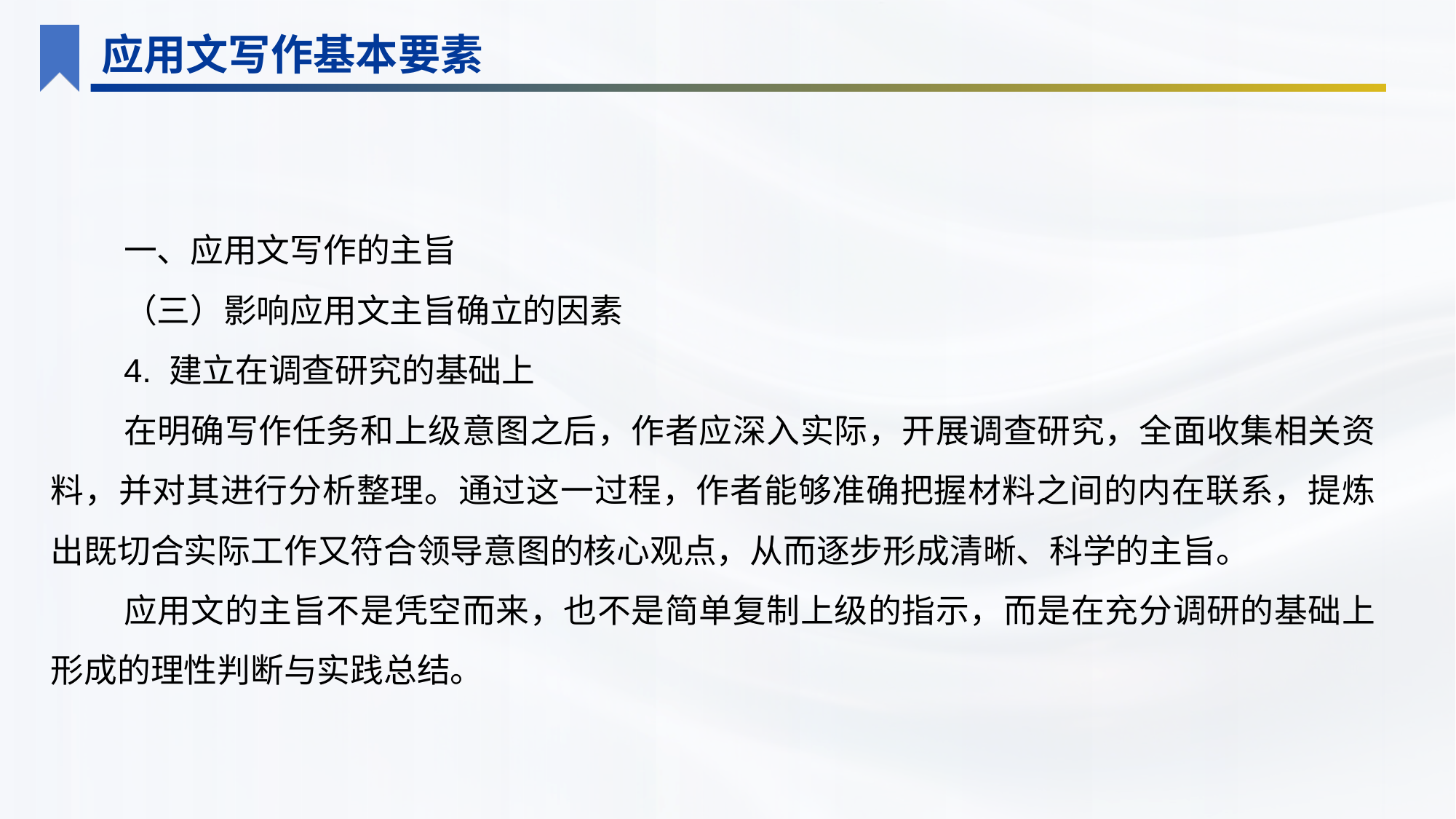

应用文写作基本要素
一、应用文写作的主旨
（三）影响应用文主旨确立的因素
4. 建立在调查研究的基础上
在明确写作任务和上级意图之后，作者应深入实际，开展调查研究，全面收集相关资料，并对其进行分析整理。通过这一过程，作者能够准确把握材料之间的内在联系，提炼出既切合实际工作又符合领导意图的核心观点，从而逐步形成清晰、科学的主旨。
应用文的主旨不是凭空而来，也不是简单复制上级的指示，而是在充分调研的基础上形成的理性判断与实践总结。